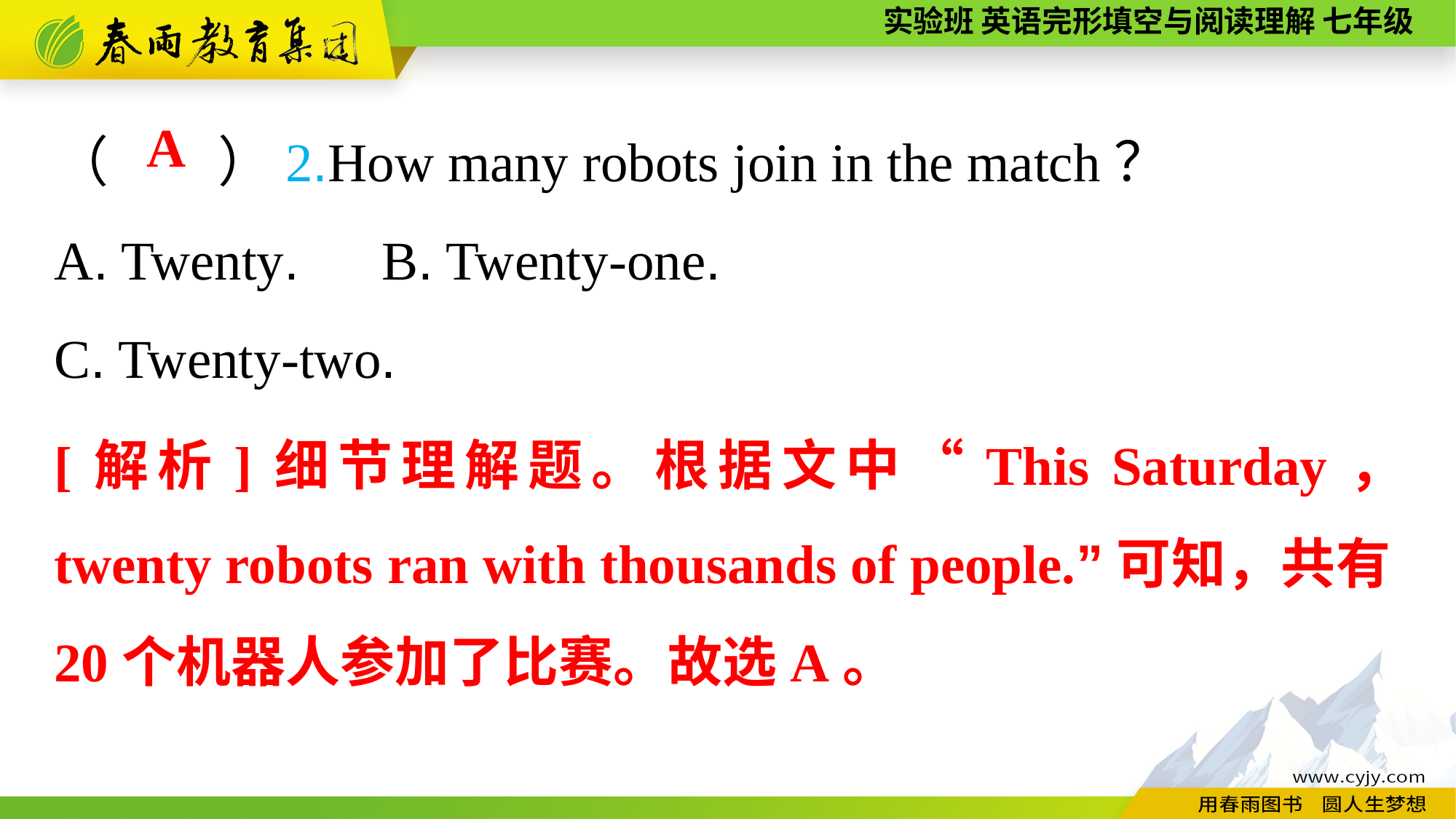

（　　）2.How many robots join in the match？
A. Twenty.	B. Twenty-one.
C. Twenty-two.
A
[解析]细节理解题。根据文中“This Saturday， twenty robots ran with thousands of people.”可知，共有20个机器人参加了比赛。故选A。